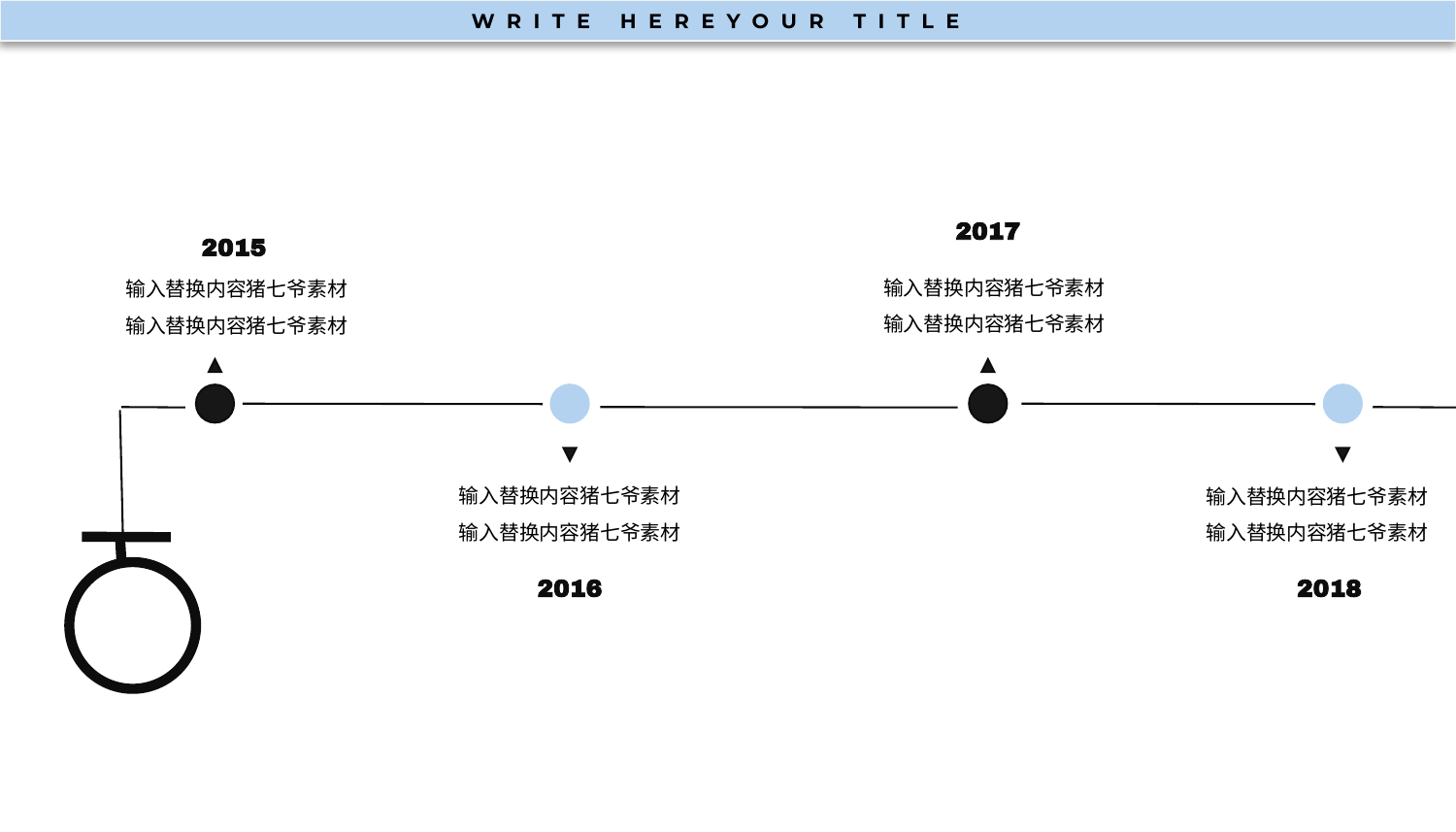

WRITE HEREYOUR TITLE
2017
2015

输入替换内容猪七爷素材
输入替换内容猪七爷素材
输入替换内容猪七爷素材
输入替换内容猪七爷素材
输入替换内容猪七爷素材
输入替换内容猪七爷素材
输入替换内容猪七爷素材
输入替换内容猪七爷素材
2016
2018